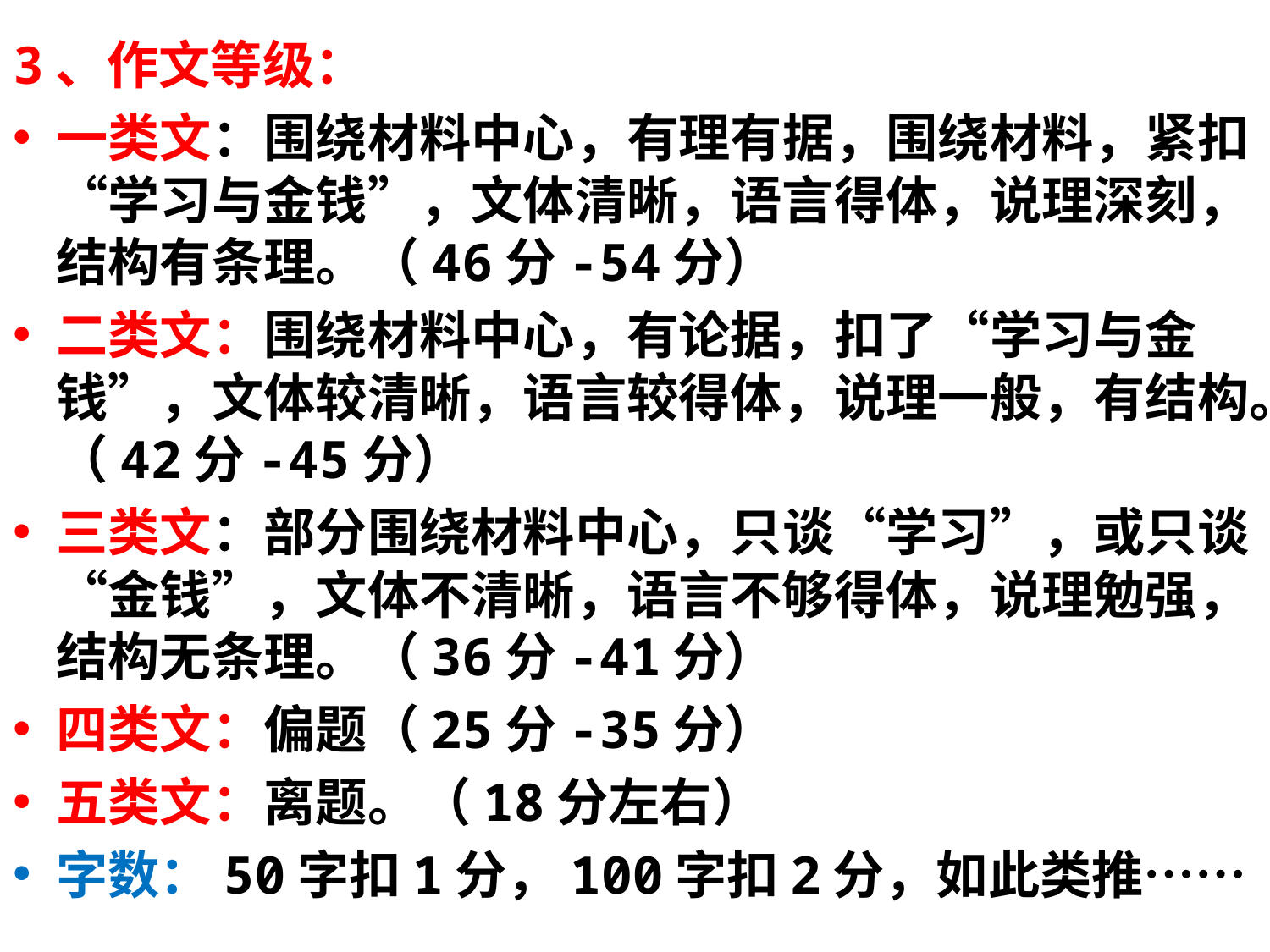

3、作文等级：
一类文：围绕材料中心，有理有据，围绕材料，紧扣“学习与金钱”，文体清晰，语言得体，说理深刻，结构有条理。（46分-54分）
二类文：围绕材料中心，有论据，扣了“学习与金钱”，文体较清晰，语言较得体，说理一般，有结构。（42分-45分）
三类文：部分围绕材料中心，只谈“学习”，或只谈“金钱”，文体不清晰，语言不够得体，说理勉强，结构无条理。（36分-41分）
四类文：偏题（25分-35分）
五类文：离题。（18分左右）
字数：50字扣1分，100字扣2分，如此类推……